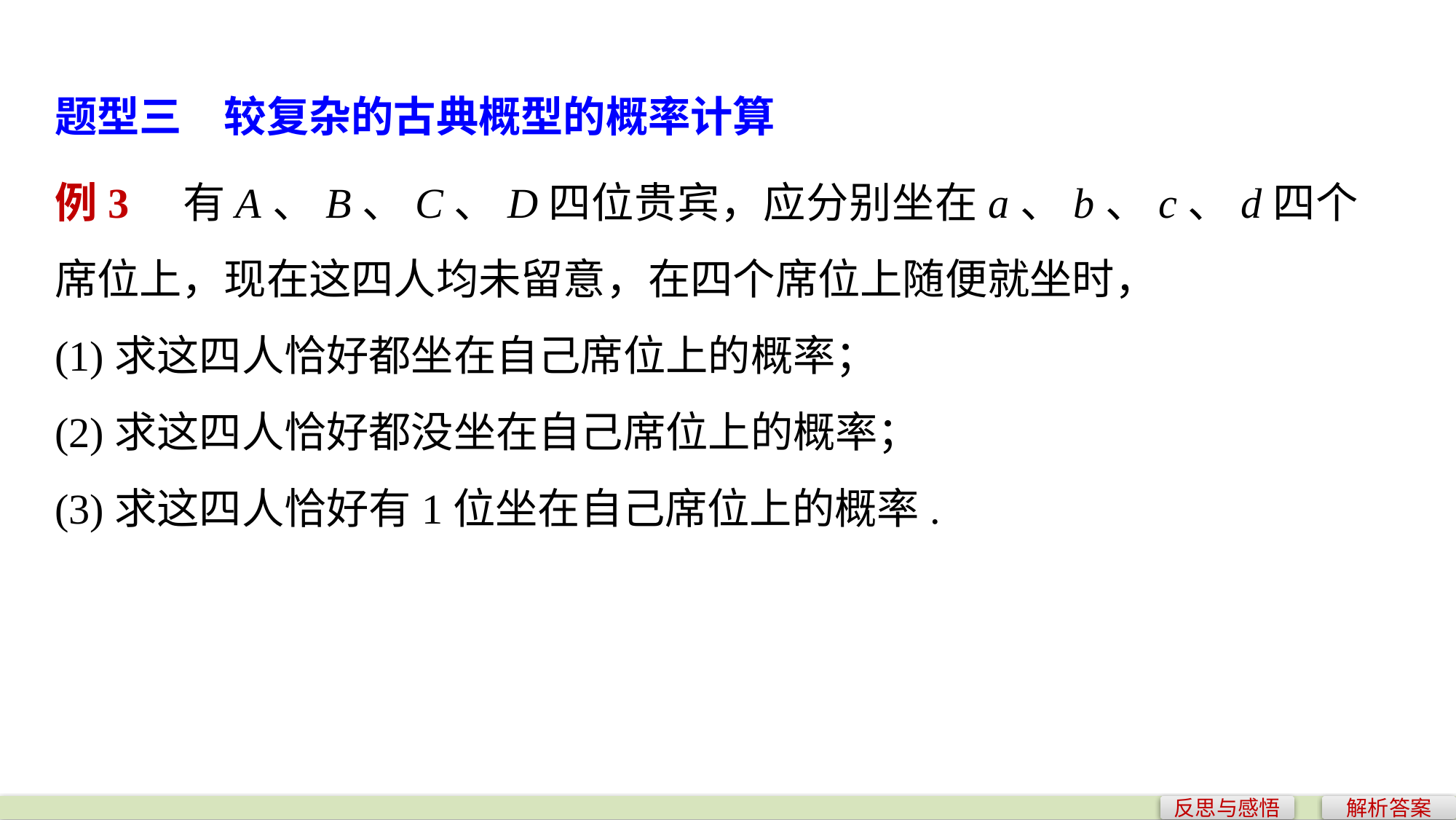

题型三　较复杂的古典概型的概率计算
例3　有A、B、C、D四位贵宾，应分别坐在a、b、c、d四个席位上，现在这四人均未留意，在四个席位上随便就坐时，
(1)求这四人恰好都坐在自己席位上的概率；
(2)求这四人恰好都没坐在自己席位上的概率；
(3)求这四人恰好有1位坐在自己席位上的概率.
反思与感悟
解析答案